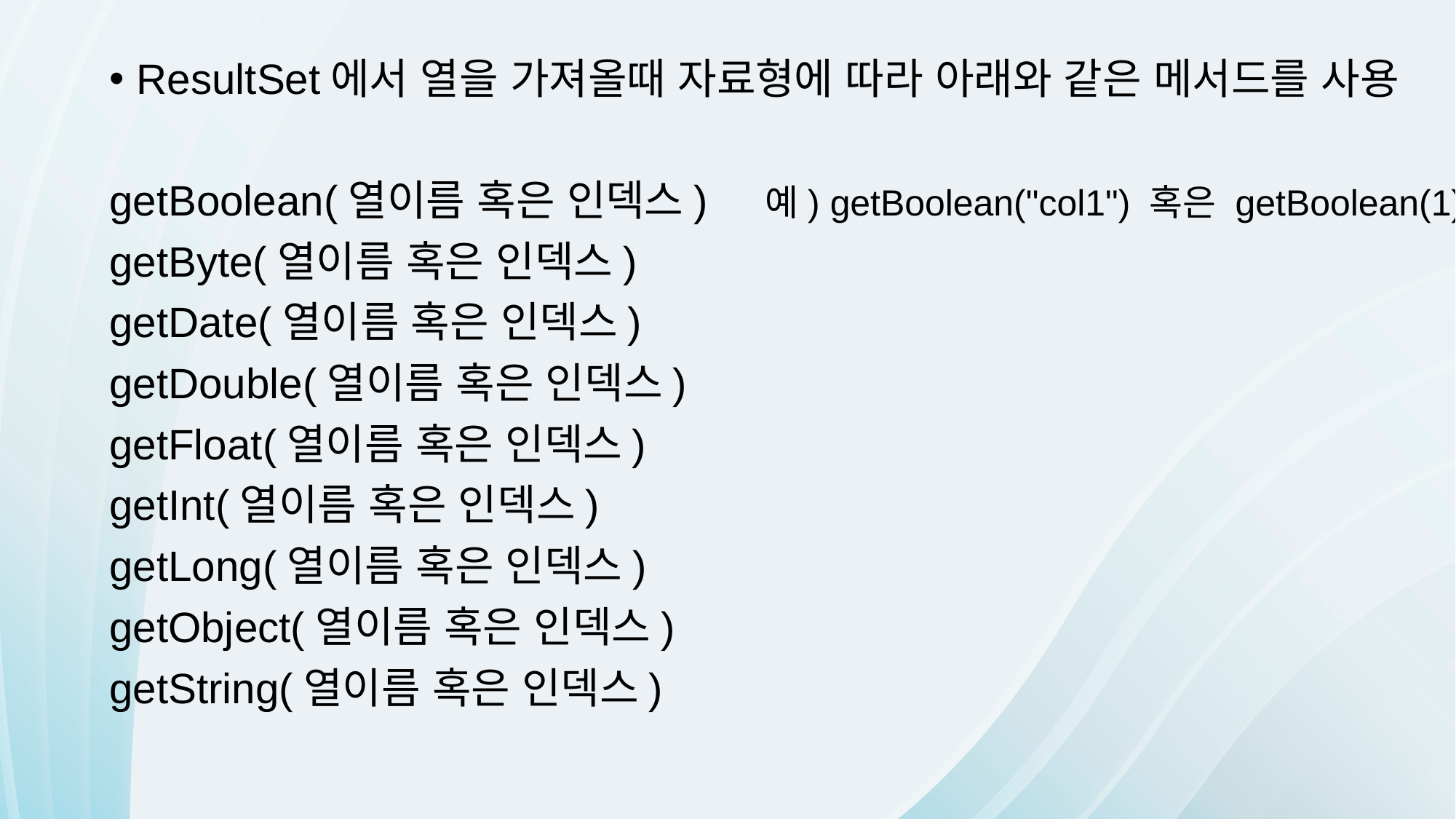

ResultSet에서 열을 가져올때 자료형에 따라 아래와 같은 메서드를 사용

getBoolean(열이름 혹은 인덱스)    예) getBoolean("col1") 혹은 getBoolean(1)
getByte(열이름 혹은 인덱스)
getDate(열이름 혹은 인덱스)
getDouble(열이름 혹은 인덱스)
getFloat(열이름 혹은 인덱스)
getInt(열이름 혹은 인덱스)
getLong(열이름 혹은 인덱스)
getObject(열이름 혹은 인덱스)
getString(열이름 혹은 인덱스)